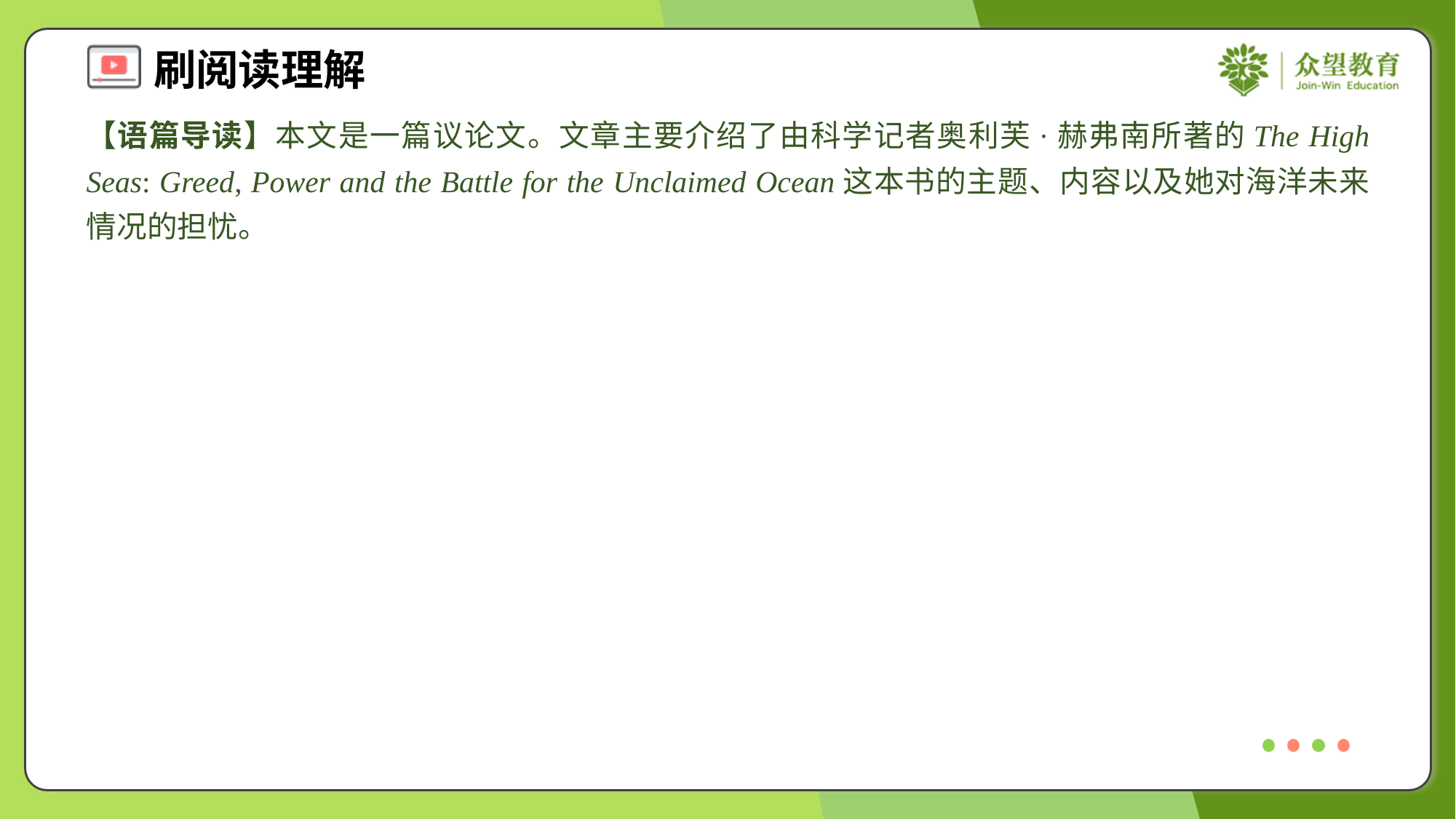

【语篇导读】本文是一篇议论文。文章主要介绍了由科学记者奥利芙·赫弗南所著的The High Seas: Greed, Power and the Battle for the Unclaimed Ocean这本书的主题、内容以及她对海洋未来情况的担忧。